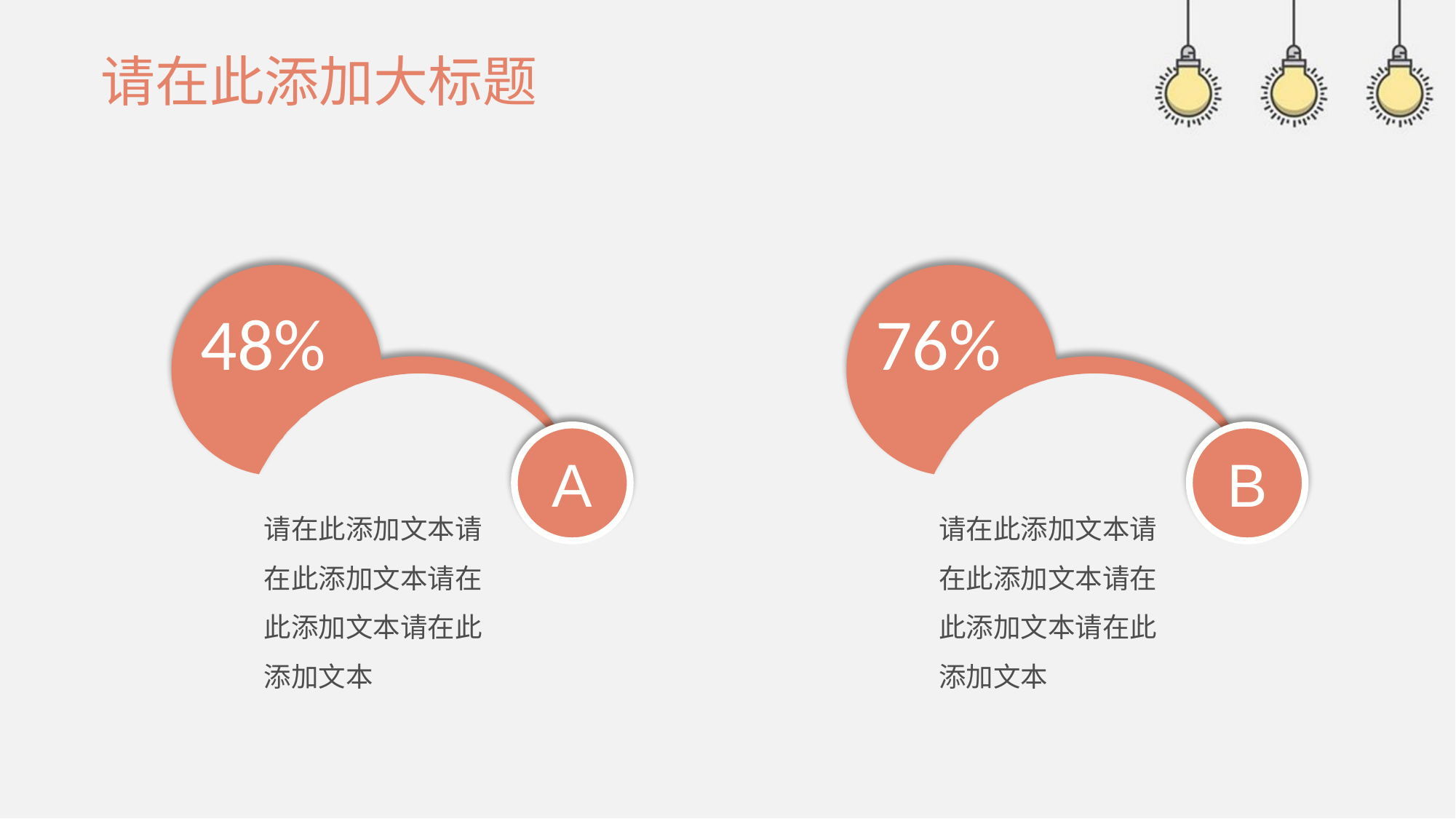

# 请在此添加大标题

48%
76%
A
B
请在此添加文本请在此添加文本请在此添加文本请在此添加文本
请在此添加文本请在此添加文本请在此添加文本请在此添加文本